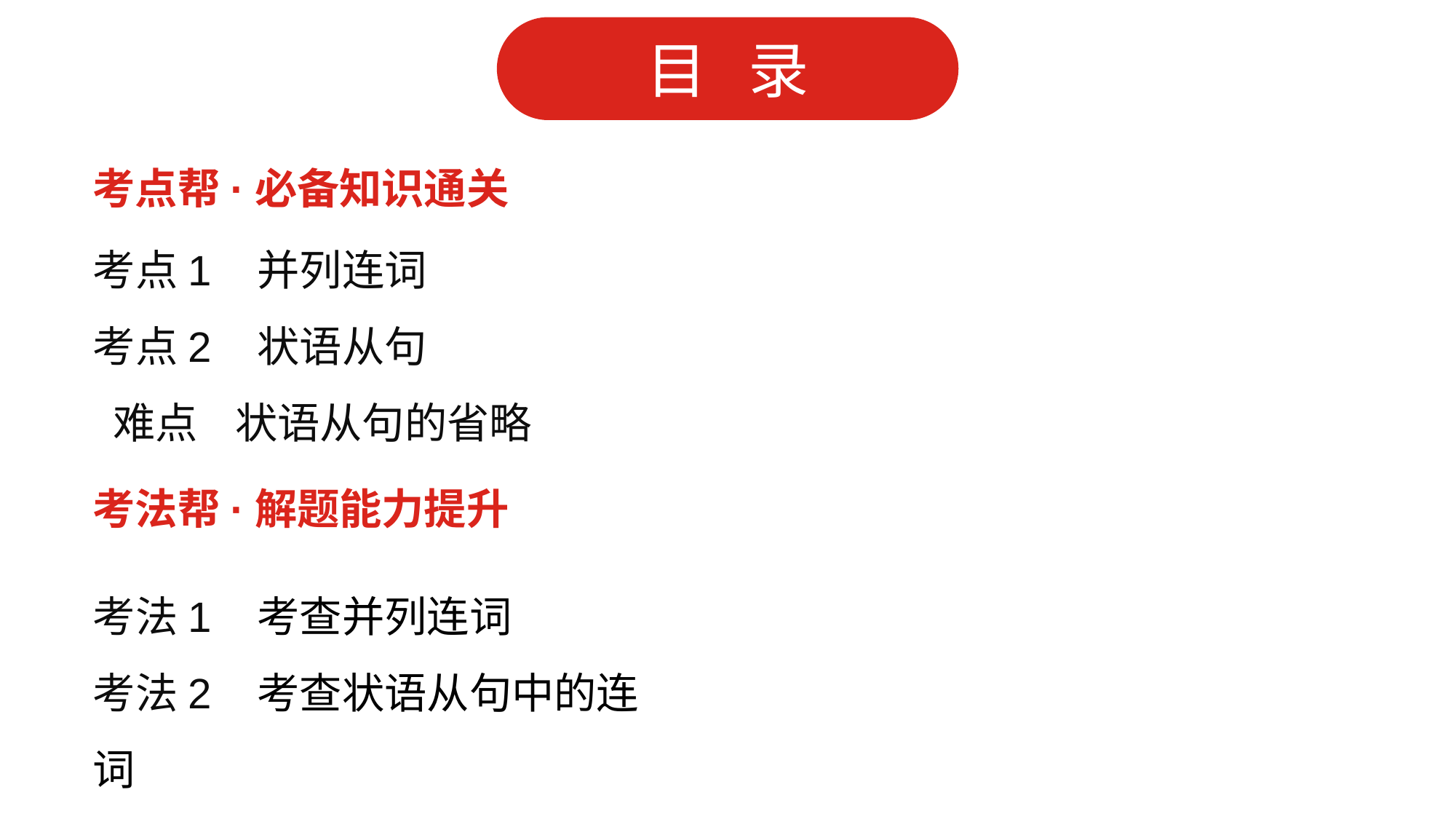

考点帮·必备知识通关
考点1   并列连词
考点2   状语从句
 难点    状语从句的省略
考法帮·解题能力提升
考法1   考查并列连词
考法2   考查状语从句中的连词